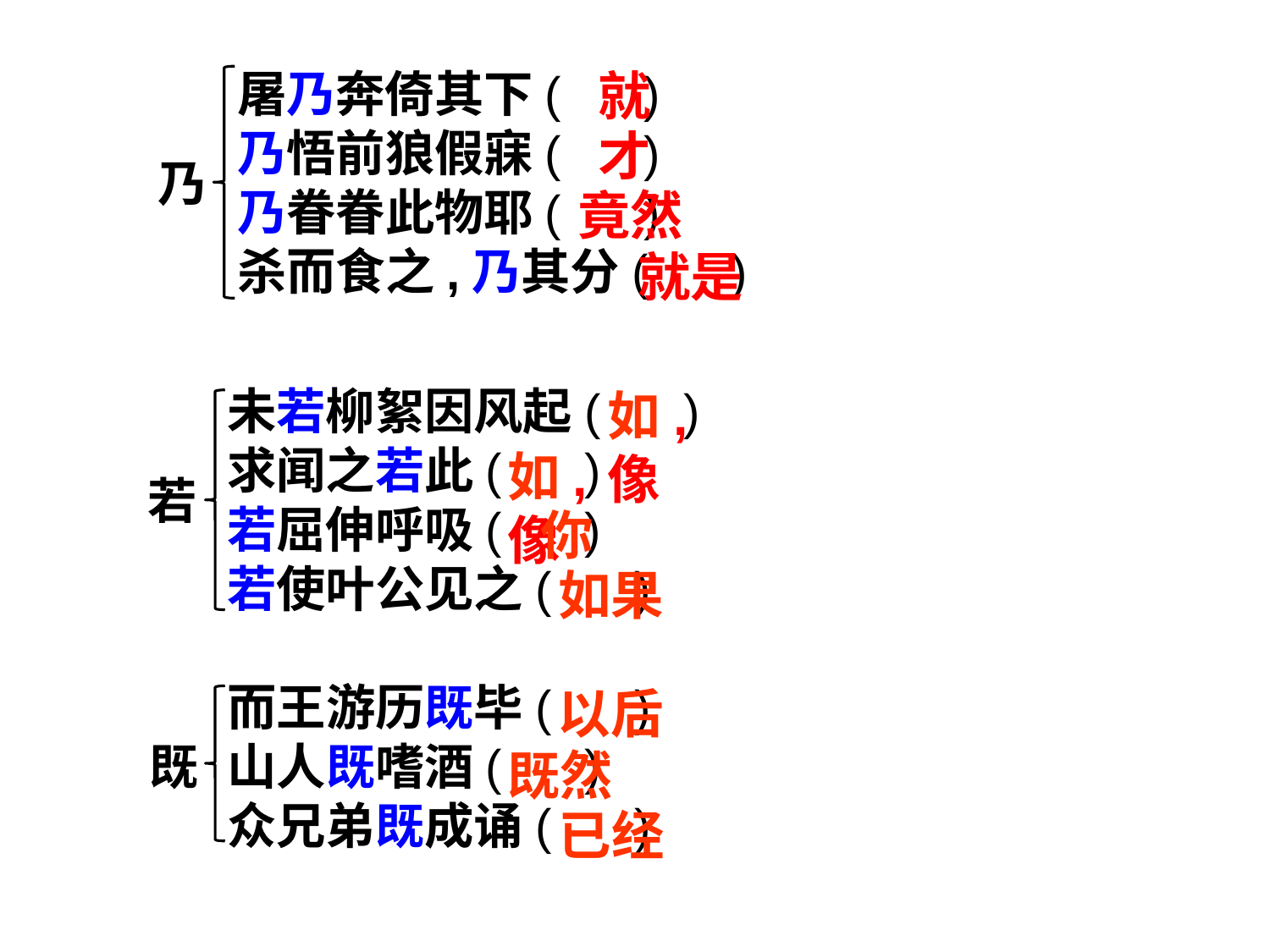

屠乃奔倚其下(      )
乃悟前狼假寐(      )
乃眷眷此物耶(      )
杀而食之,乃其分(      )
就

才
乃
竟然
就是
未若柳絮因风起(      )
求闻之若此(      )
若屈伸呼吸(      )
若使叶公见之(      )
如,像

如,像
若
你
如果
而王游历既毕(      )
山人既嗜酒(      )
众兄弟既成诵(      )
以后

既
既然
已经